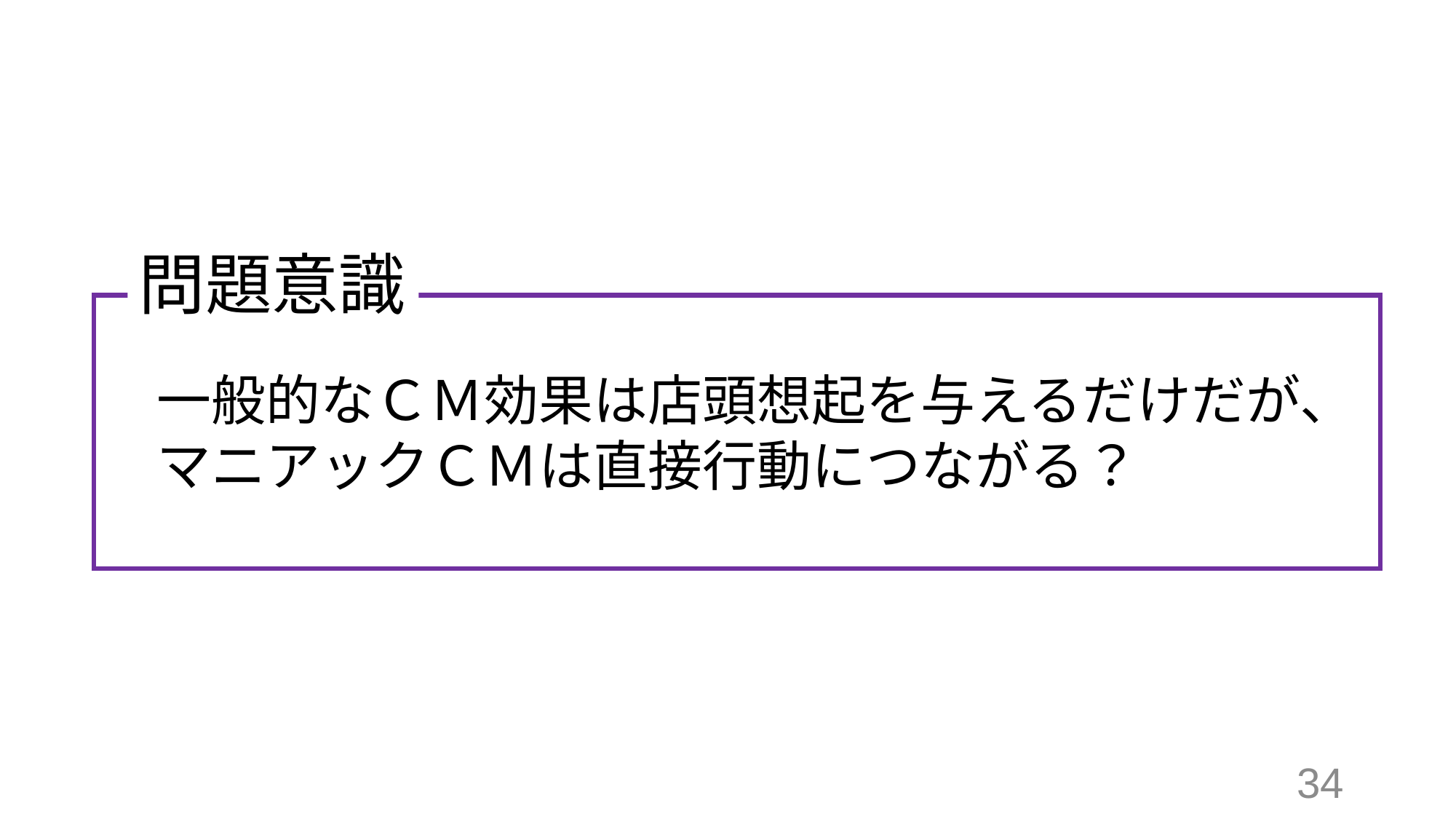

# 問題意識

一般的なＣＭ効果は店頭想起を与えるだけだが、
マニアックＣＭは直接行動につながる？
34